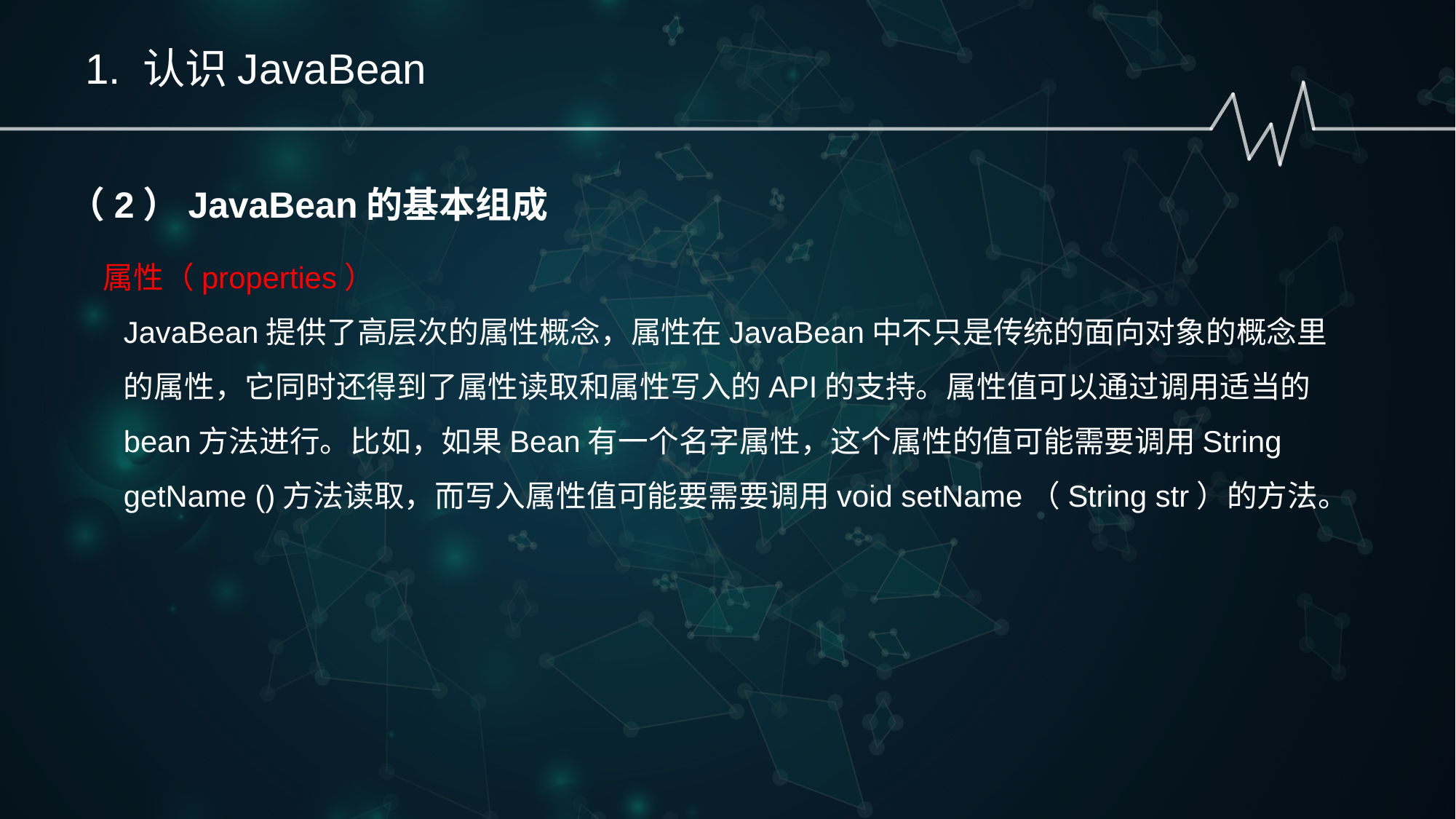

1. 认识JavaBean
（2）JavaBean的基本组成

    属性（properties）
JavaBean提供了高层次的属性概念，属性在JavaBean中不只是传统的面向对象的概念里的属性，它同时还得到了属性读取和属性写入的API的支持。属性值可以通过调用适当的bean方法进行。比如，如果Bean有一个名字属性，这个属性的值可能需要调用String getName ()方法读取，而写入属性值可能要需要调用void setName（String str）的方法。